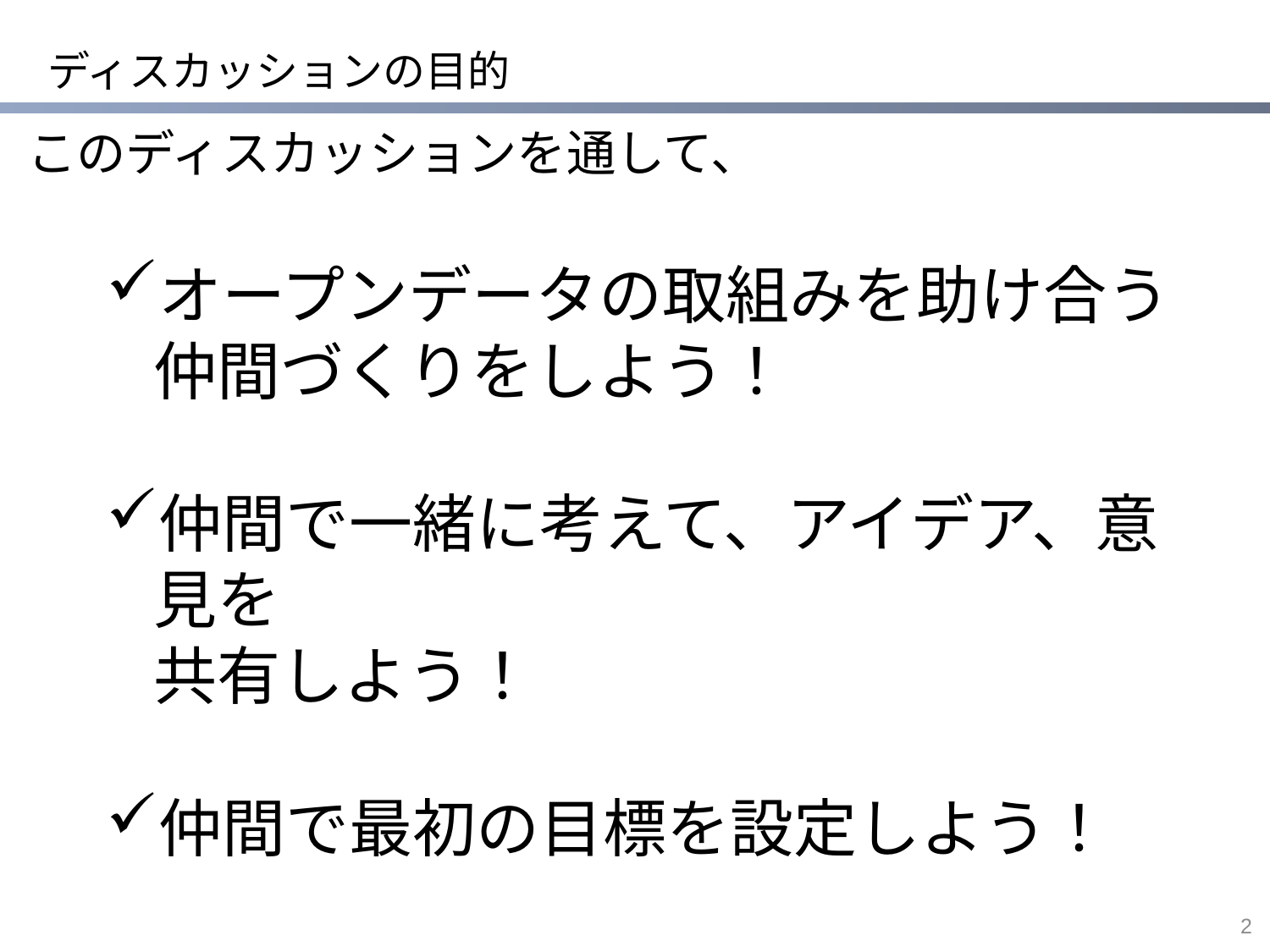

# ディスカッションの目的
このディスカッションを通して、
オープンデータの取組みを助け合う
仲間づくりをしよう！

仲間で一緒に考えて、アイデア、意見を
共有しよう！

仲間で最初の目標を設定しよう！

2